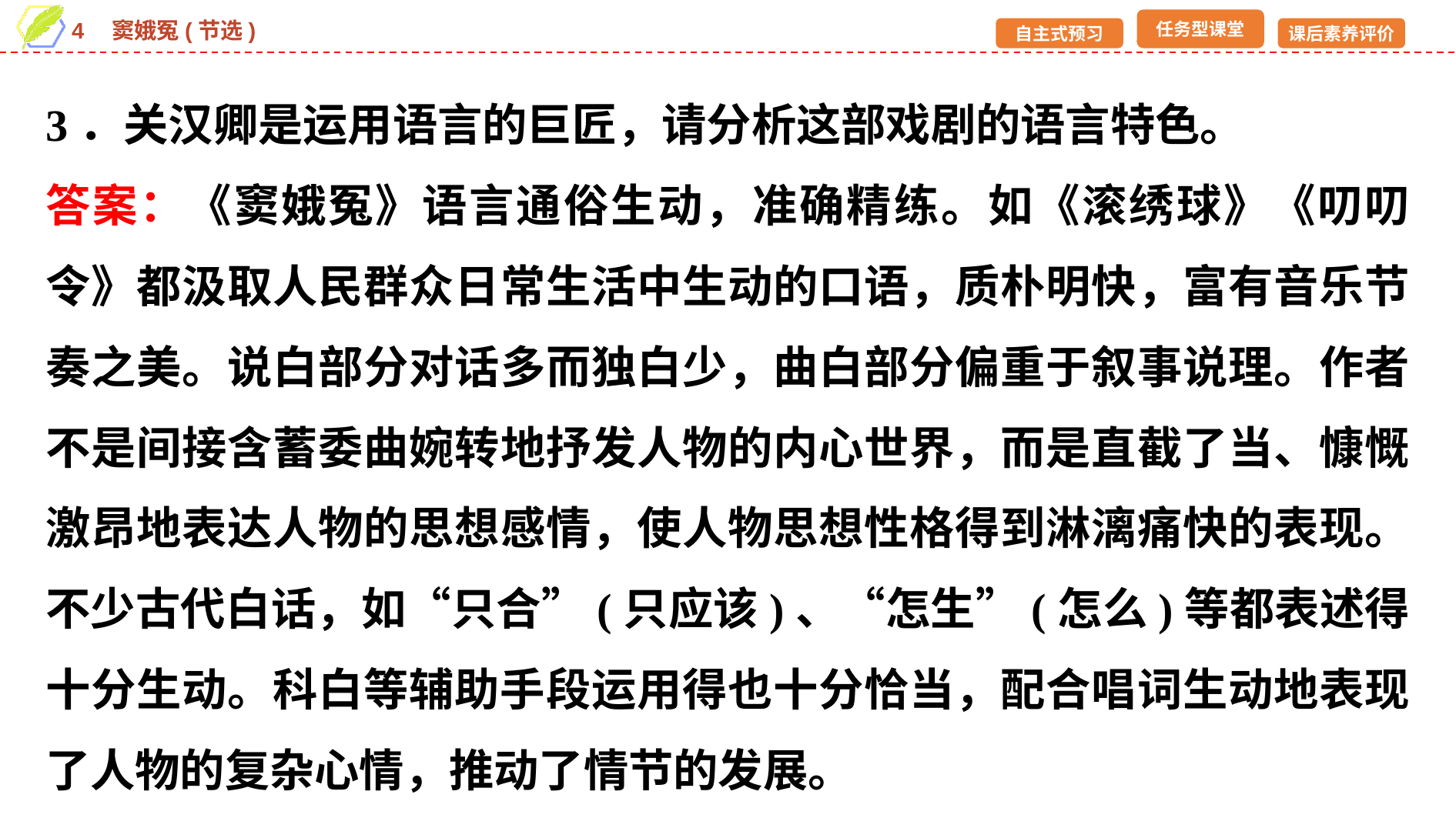

3．关汉卿是运用语言的巨匠，请分析这部戏剧的语言特色。
答案：《窦娥冤》语言通俗生动，准确精练。如《滚绣球》《叨叨令》都汲取人民群众日常生活中生动的口语，质朴明快，富有音乐节奏之美。说白部分对话多而独白少，曲白部分偏重于叙事说理。作者不是间接含蓄委曲婉转地抒发人物的内心世界，而是直截了当、慷慨激昂地表达人物的思想感情，使人物思想性格得到淋漓痛快的表现。不少古代白话，如“只合”(只应该)、“怎生”(怎么)等都表述得十分生动。科白等辅助手段运用得也十分恰当，配合唱词生动地表现了人物的复杂心情，推动了情节的发展。